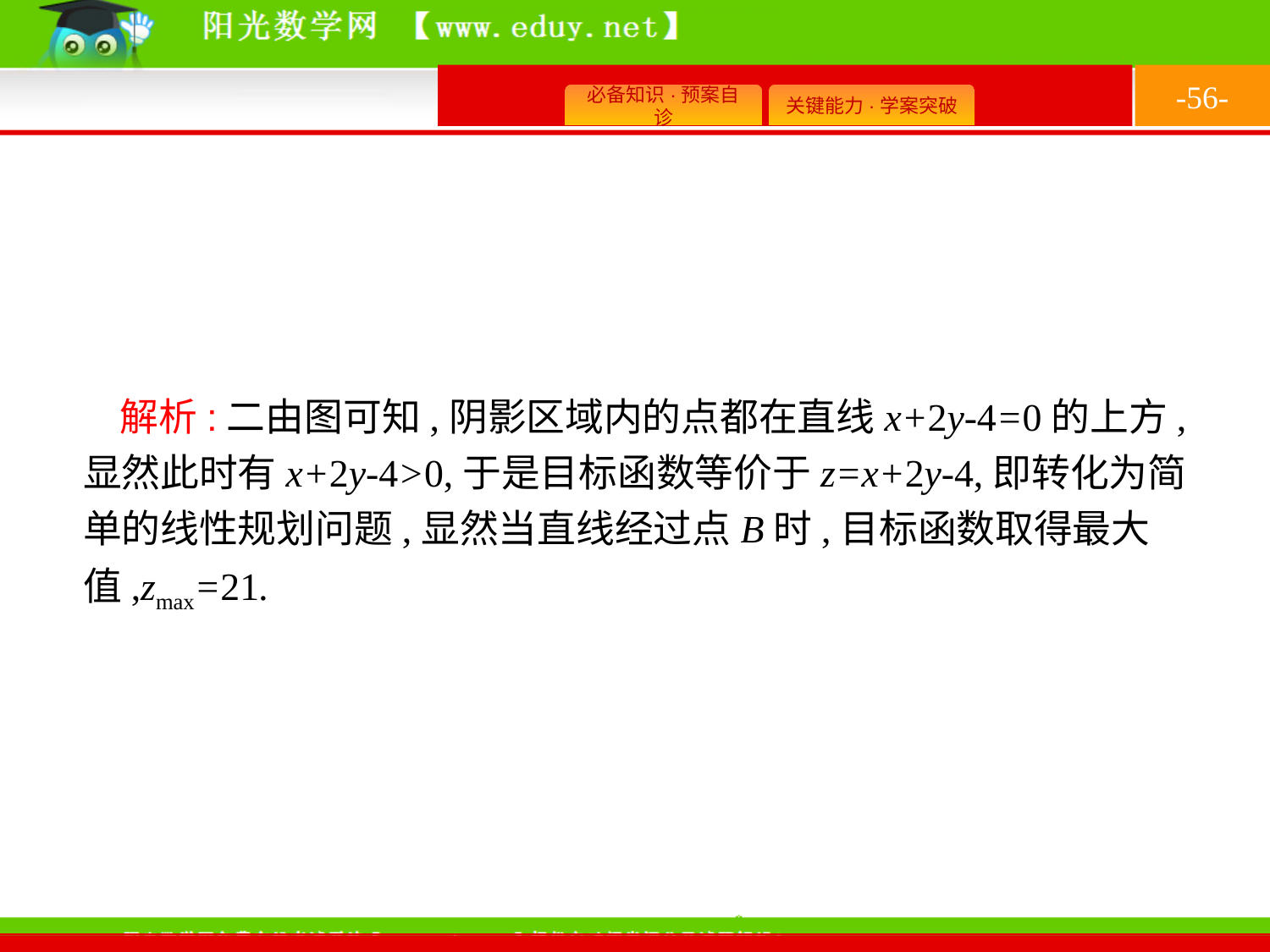

-56-
解析:二由图可知,阴影区域内的点都在直线x+2y-4=0的上方,显然此时有x+2y-4>0,于是目标函数等价于z=x+2y-4,即转化为简单的线性规划问题,显然当直线经过点B时,目标函数取得最大值,zmax=21.